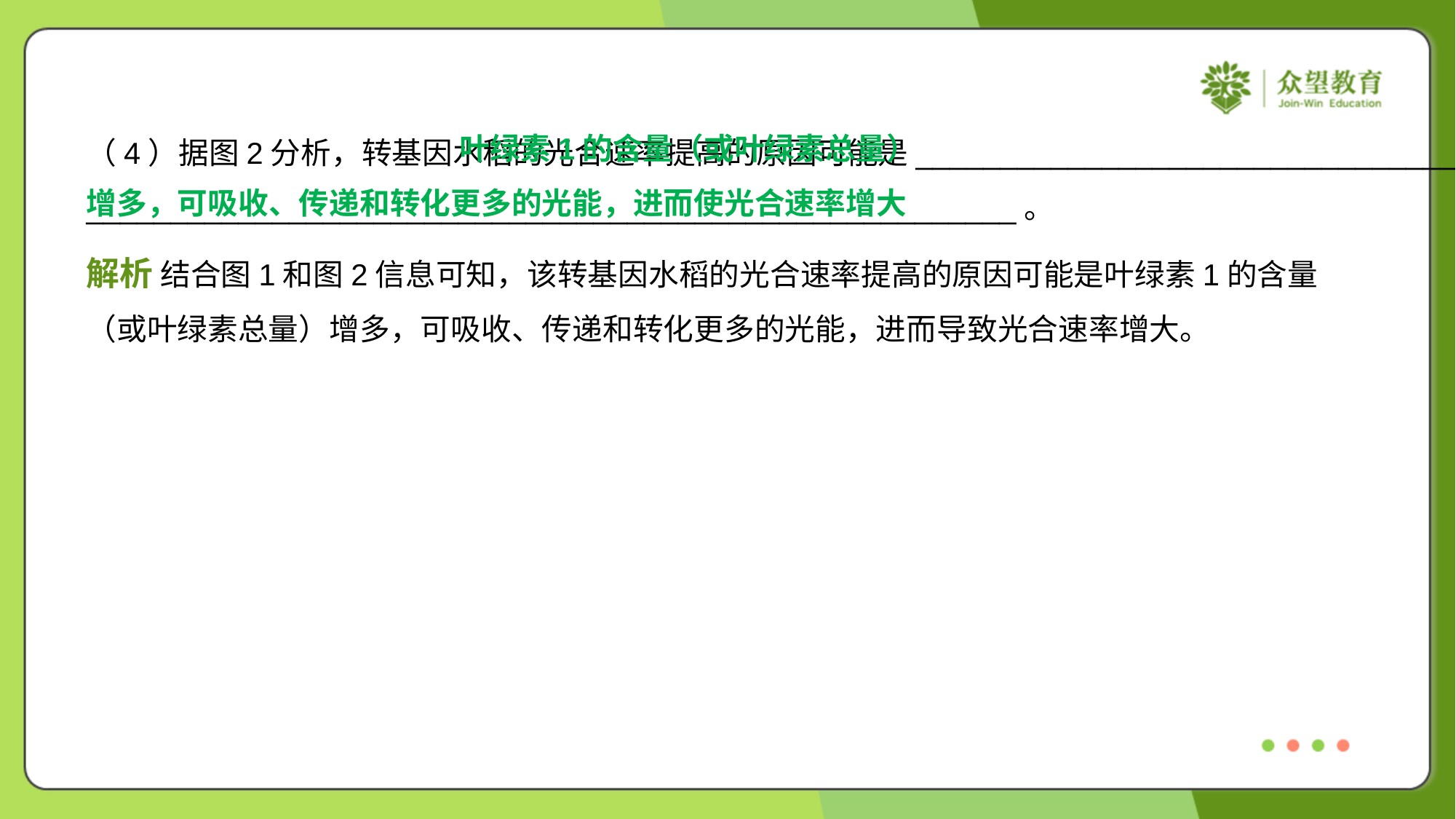

叶绿素1的含量（或叶绿素总量）
增多，可吸收、传递和转化更多的光能，进而使光合速率增大
（4）据图2分析，转基因水稻的光合速率提高的原因可能是________________________________
_______________________________________________________。
解析 结合图1和图2信息可知，该转基因水稻的光合速率提高的原因可能是叶绿素1的含量
（或叶绿素总量）增多，可吸收、传递和转化更多的光能，进而导致光合速率增大。